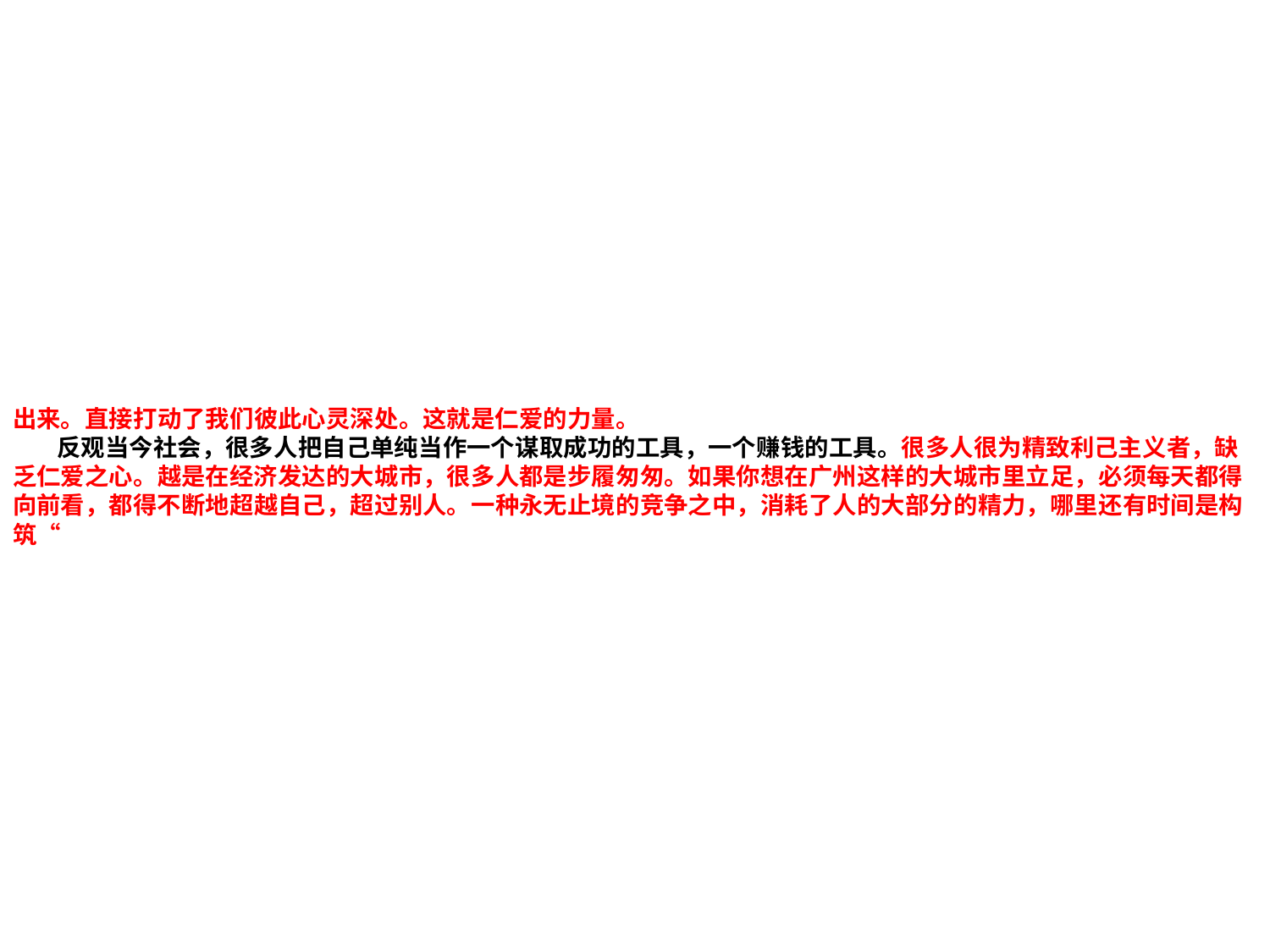

# 出来。直接打动了我们彼此心灵深处。这就是仁爱的力量。 反观当今社会，很多人把自己单纯当作一个谋取成功的工具，一个赚钱的工具。很多人很为精致利己主义者，缺乏仁爱之心。越是在经济发达的大城市，很多人都是步履匆匆。如果你想在广州这样的大城市里立足，必须每天都得向前看，都得不断地超越自己，超过别人。一种永无止境的竞争之中，消耗了人的大部分的精力，哪里还有时间是构筑“